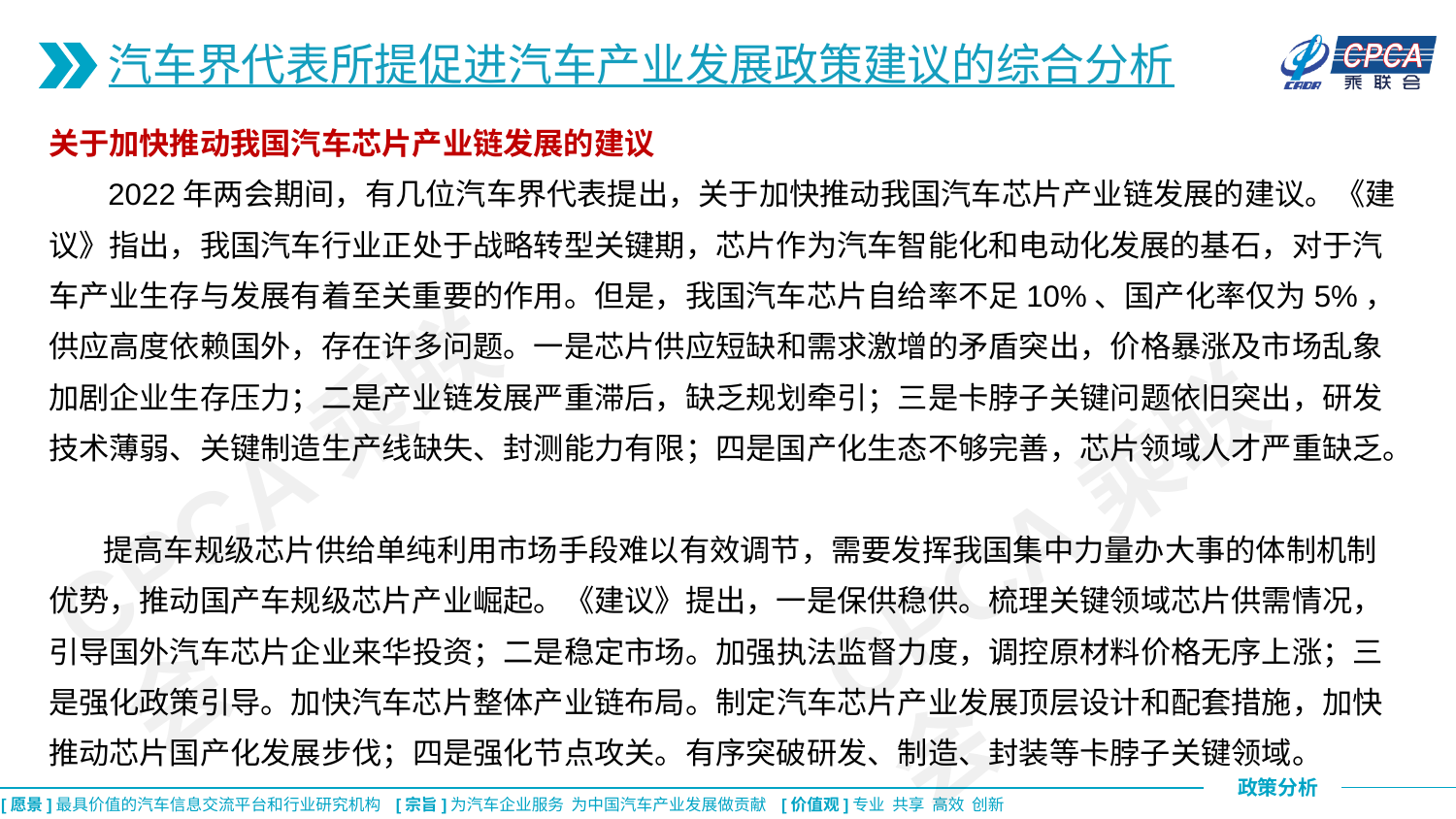

汽车界代表所提促进汽车产业发展政策建议的综合分析
关于加快推动我国汽车芯片产业链发展的建议
       2022年两会期间，有几位汽车界代表提出，关于加快推动我国汽车芯片产业链发展的建议。《建议》指出，我国汽车行业正处于战略转型关键期，芯片作为汽车智能化和电动化发展的基石，对于汽车产业生存与发展有着至关重要的作用。但是，我国汽车芯片自给率不足10%、国产化率仅为5%，供应高度依赖国外，存在许多问题。一是芯片供应短缺和需求激增的矛盾突出，价格暴涨及市场乱象加剧企业生存压力；二是产业链发展严重滞后，缺乏规划牵引；三是卡脖子关键问题依旧突出，研发技术薄弱、关键制造生产线缺失、封测能力有限；四是国产化生态不够完善，芯片领域人才严重缺乏。
       提高车规级芯片供给单纯利用市场手段难以有效调节，需要发挥我国集中力量办大事的体制机制优势，推动国产车规级芯片产业崛起。《建议》提出，一是保供稳供。梳理关键领域芯片供需情况，引导国外汽车芯片企业来华投资；二是稳定市场。加强执法监督力度，调控原材料价格无序上涨；三是强化政策引导。加快汽车芯片整体产业链布局。制定汽车芯片产业发展顶层设计和配套措施，加快推动芯片国产化发展步伐；四是强化节点攻关。有序突破研发、制造、封装等卡脖子关键领域。
CPCA乘联会
CPCA乘联会